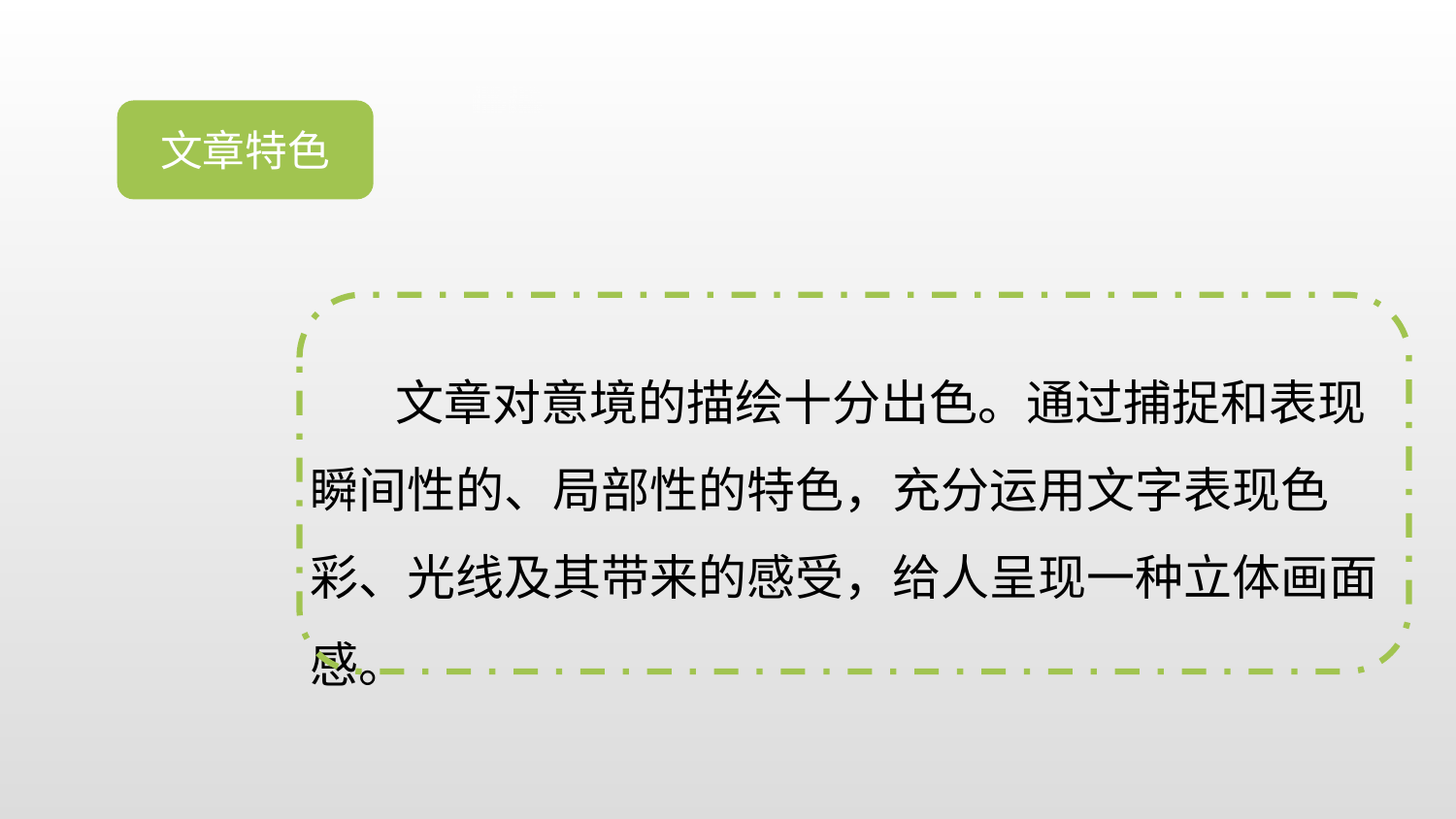

文章特色

文章对意境的描绘十分出色。通过捕捉和表现瞬间性的、局部性的特色，充分运用文字表现色彩、光线及其带来的感受，给人呈现一种立体画面感。